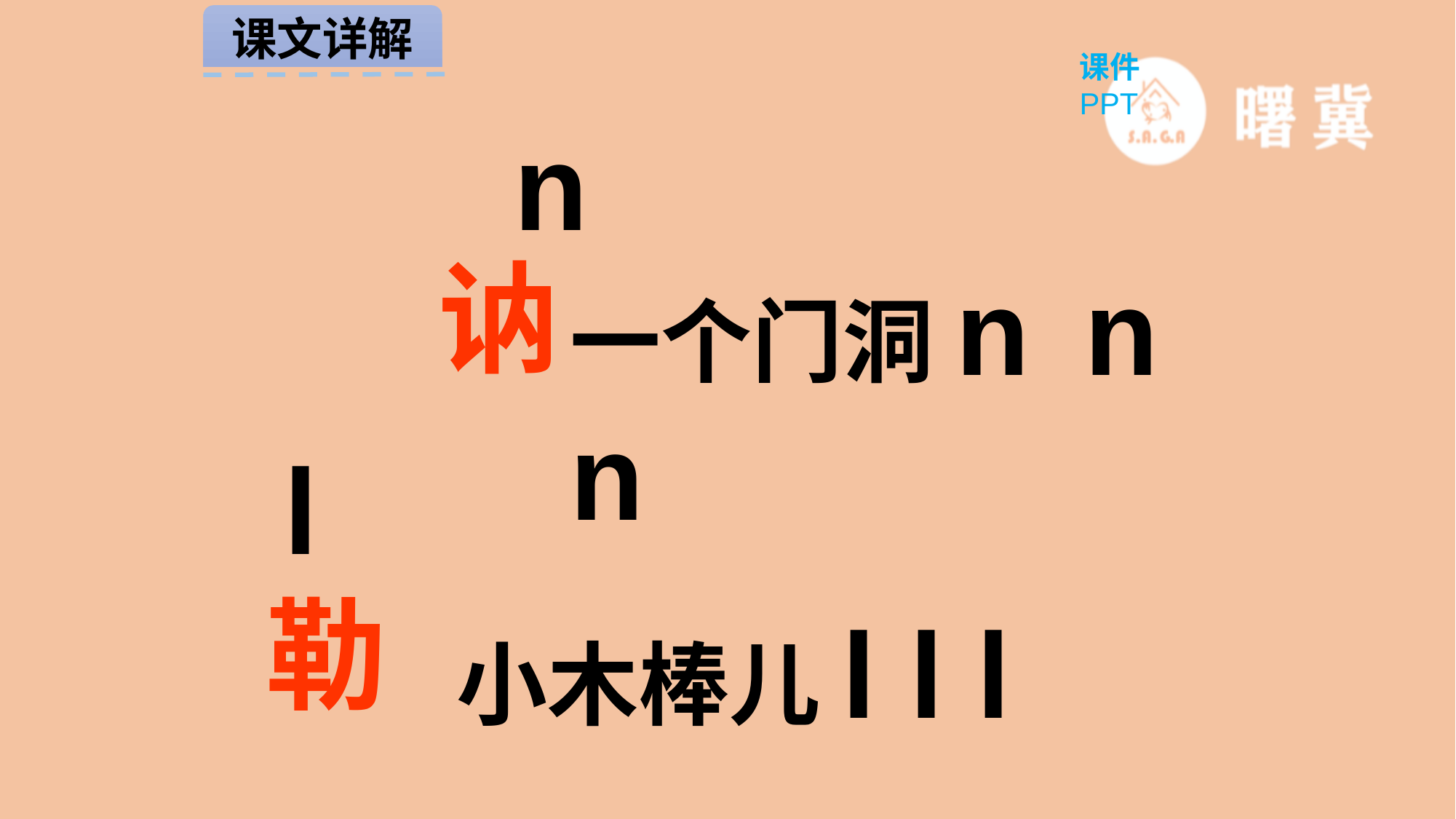

课文详解
课件PPT
n
讷
一个门洞n n n
l
勒
小木棒儿l l l